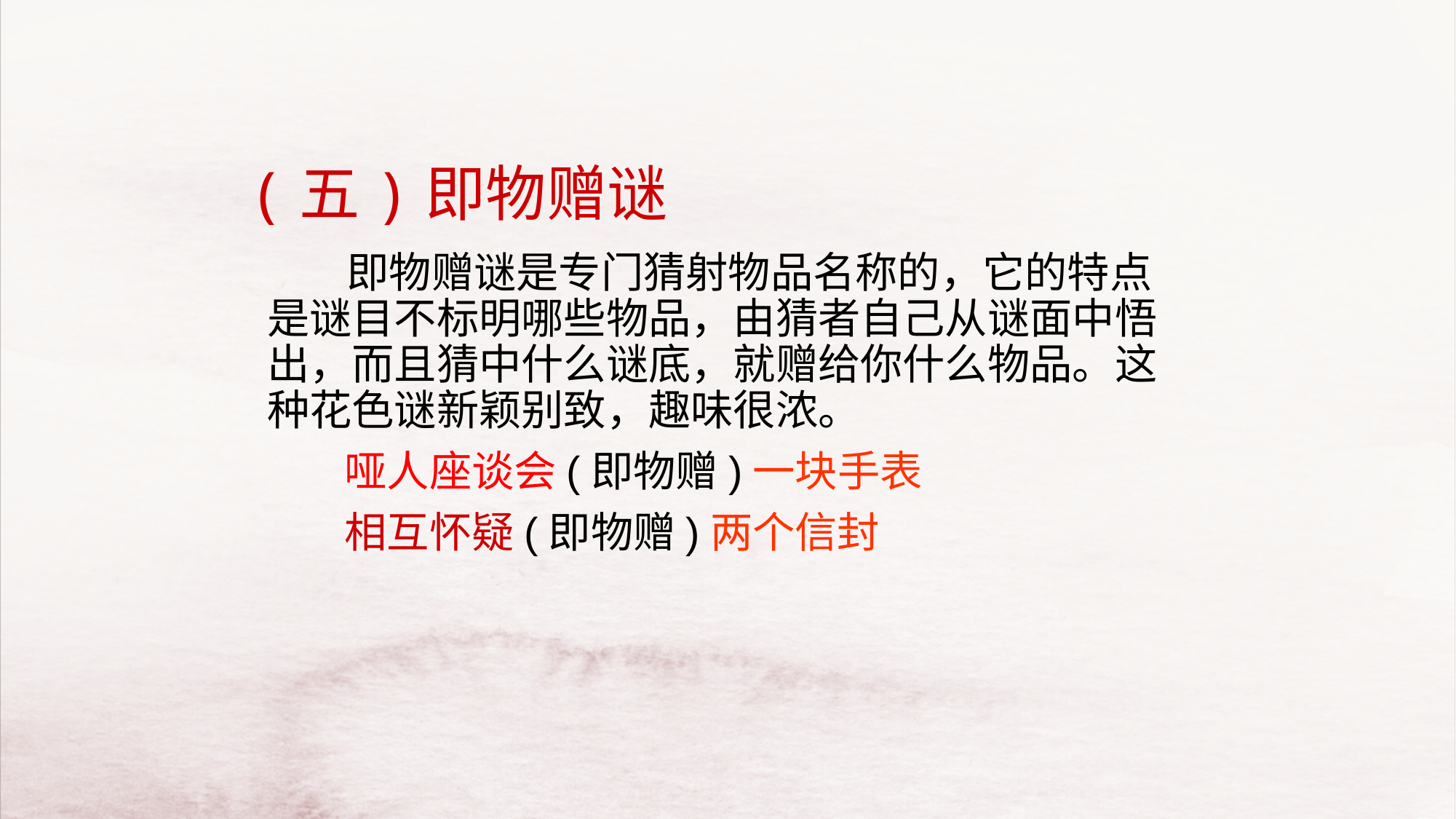

# (五)即物赠谜
            即物赠谜是专门猜射物品名称的，它的特点是谜目不标明哪些物品，由猜者自己从谜面中悟出，而且猜中什么谜底，就赠给你什么物品。这种花色谜新颖别致，趣味很浓。
          哑人座谈会(即物赠)一块手表
          相互怀疑(即物赠)两个信封